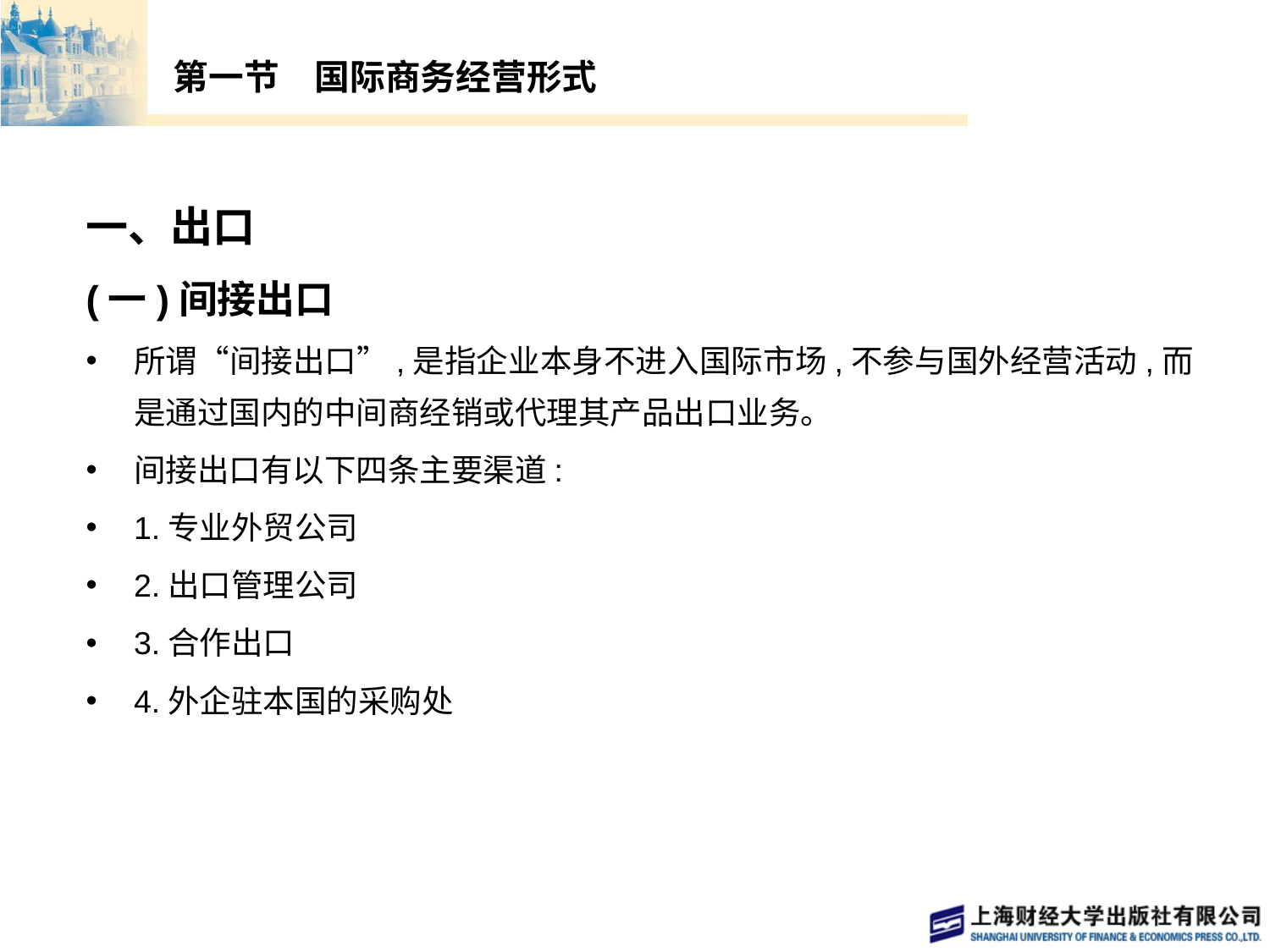

# 第一节　国际商务经营形式
一、出口
(一)间接出口
所谓“间接出口”,是指企业本身不进入国际市场,不参与国外经营活动,而是通过国内的中间商经销或代理其产品出口业务。
间接出口有以下四条主要渠道:
1.专业外贸公司
2.出口管理公司
3.合作出口
4.外企驻本国的采购处